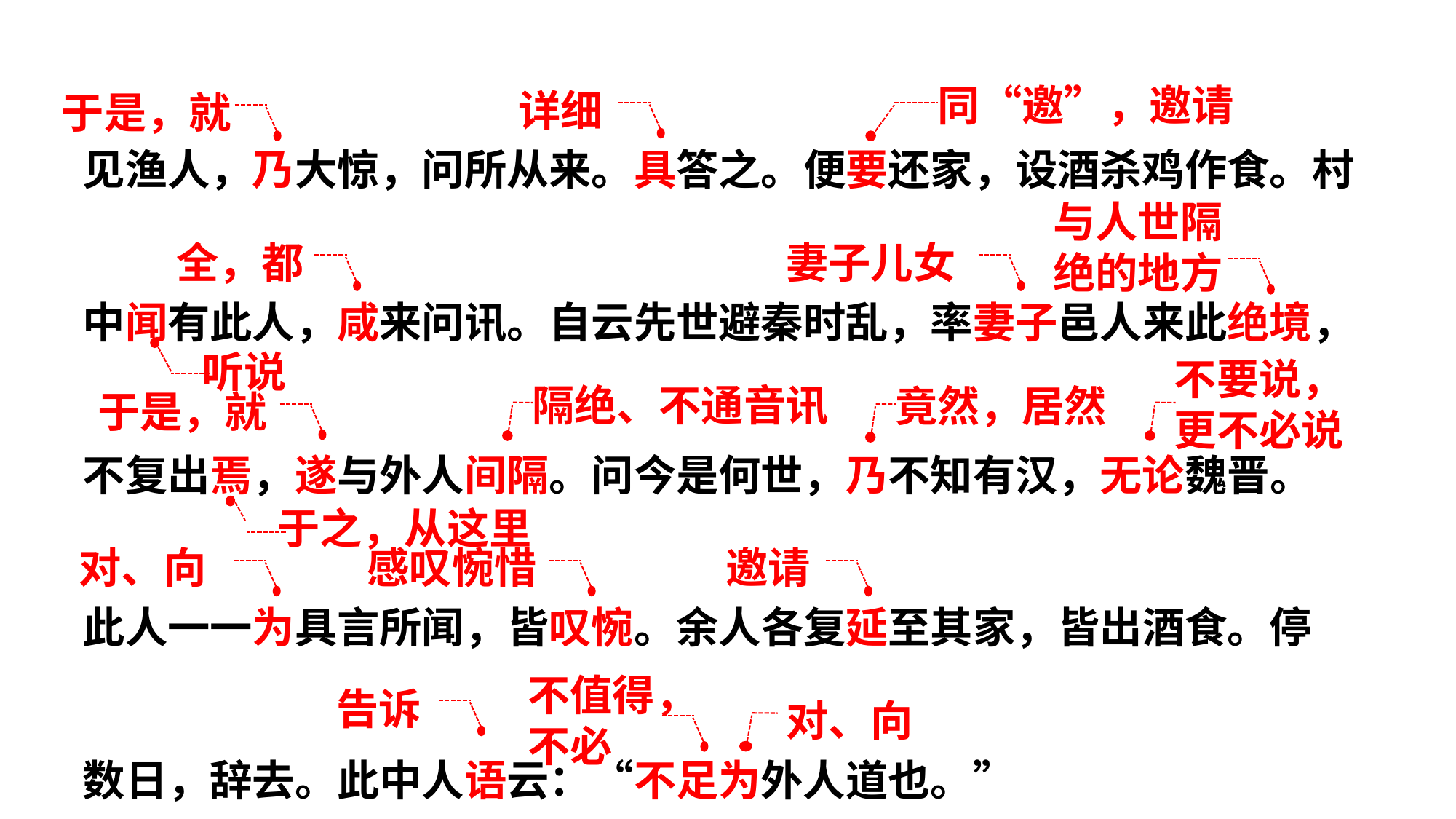

同“邀”，邀请

详细

于是，就

见渔人，乃大惊，问所从来。具答之。便要还家，设酒杀鸡作食。村

中闻有此人，咸来问讯。自云先世避秦时乱，率妻子邑人来此绝境，

不复出焉，遂与外人间隔。问今是何世，乃不知有汉，无论魏晋。

此人一一为具言所闻，皆叹惋。余人各复延至其家，皆出酒食。停

数日，辞去。此中人语云：“不足为外人道也。”
与人世隔绝的地方

全，都

妻子儿女

听说

不要说，
更不必说

隔绝、不通音讯

竟然，居然

于是，就

于之，从这里

对、向

感叹惋惜

邀请

不值得，不必

告诉

对、向